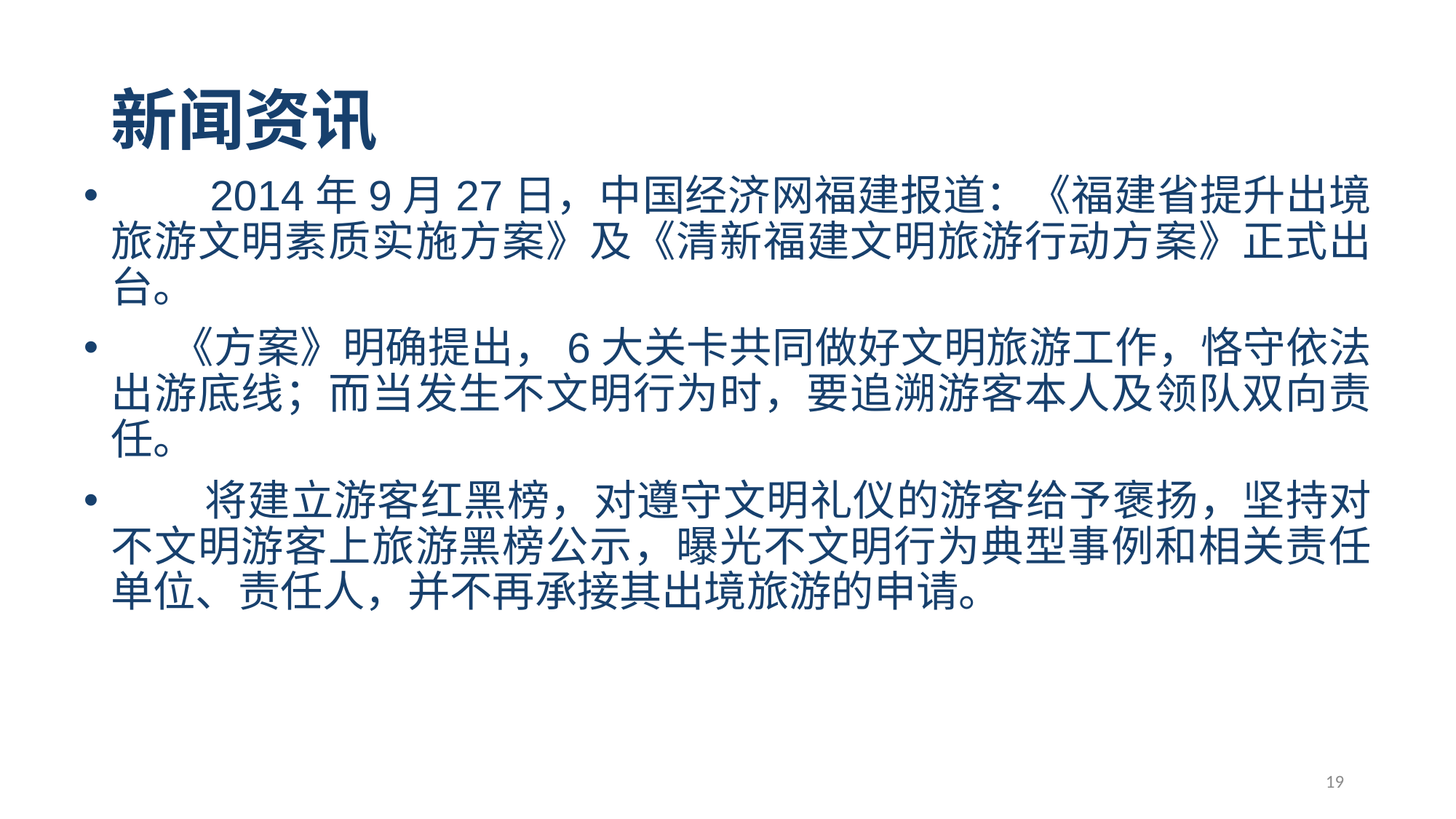

# 新闻资讯
        2014年9月27日，中国经济网福建报道：《福建省提升出境旅游文明素质实施方案》及《清新福建文明旅游行动方案》正式出台。
     《方案》明确提出，6大关卡共同做好文明旅游工作，恪守依法出游底线；而当发生不文明行为时，要追溯游客本人及领队双向责任。
        将建立游客红黑榜，对遵守文明礼仪的游客给予褒扬，坚持对不文明游客上旅游黑榜公示，曝光不文明行为典型事例和相关责任单位、责任人，并不再承接其出境旅游的申请。
19